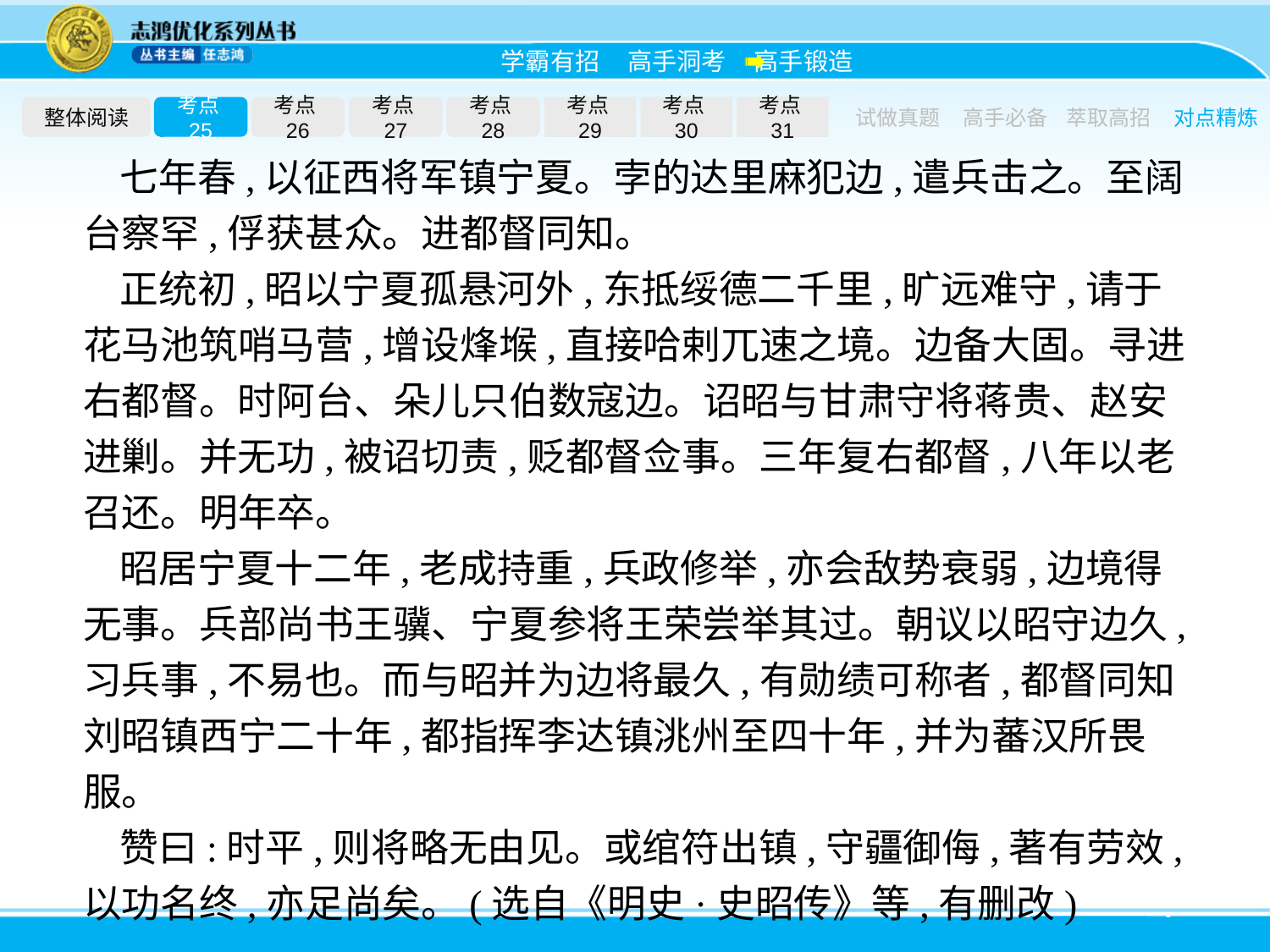

整体阅读
考点25
考点26
考点27
考点28
考点29
考点30
考点31
试做真题
高手必备
萃取高招
对点精炼
七年春,以征西将军镇宁夏。孛的达里麻犯边,遣兵击之。至阔台察罕,俘获甚众。进都督同知。
正统初,昭以宁夏孤悬河外,东抵绥德二千里,旷远难守,请于花马池筑哨马营,增设烽堠,直接哈剌兀速之境。边备大固。寻进右都督。时阿台、朵儿只伯数寇边。诏昭与甘肃守将蒋贵、赵安进剿。并无功,被诏切责,贬都督佥事。三年复右都督,八年以老召还。明年卒。
昭居宁夏十二年,老成持重,兵政修举,亦会敌势衰弱,边境得无事。兵部尚书王骥、宁夏参将王荣尝举其过。朝议以昭守边久,习兵事,不易也。而与昭并为边将最久,有勋绩可称者,都督同知刘昭镇西宁二十年,都指挥李达镇洮州至四十年,并为蕃汉所畏服。
赞曰:时平,则将略无由见。或绾符出镇,守疆御侮,著有劳效,以功名终,亦足尚矣。(选自《明史·史昭传》等,有删改)